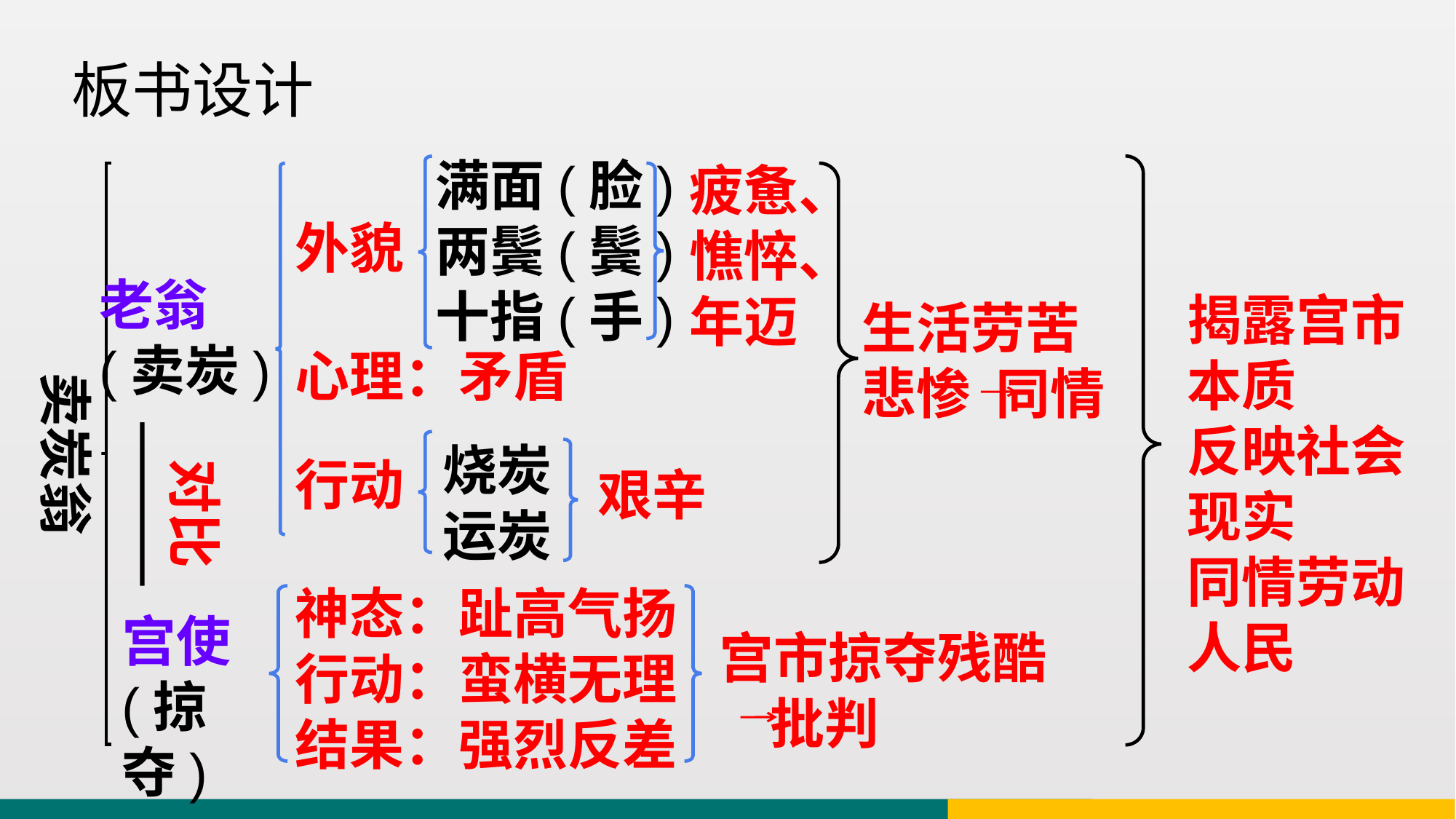

板书设计
满面(脸)
两鬓(鬓)
十指(手)
疲惫、憔悴、年迈

外貌

心理：矛盾

行动

老翁
(卖炭)
揭露宫市本质
反映社会现实
同情劳动人民
生活劳苦
悲惨  同情
卖炭翁

烧炭
运炭

对比
艰辛
神态：趾高气扬
行动：蛮横无理
结果：强烈反差

宫使(掠夺)
宫市掠夺残酷
   批判